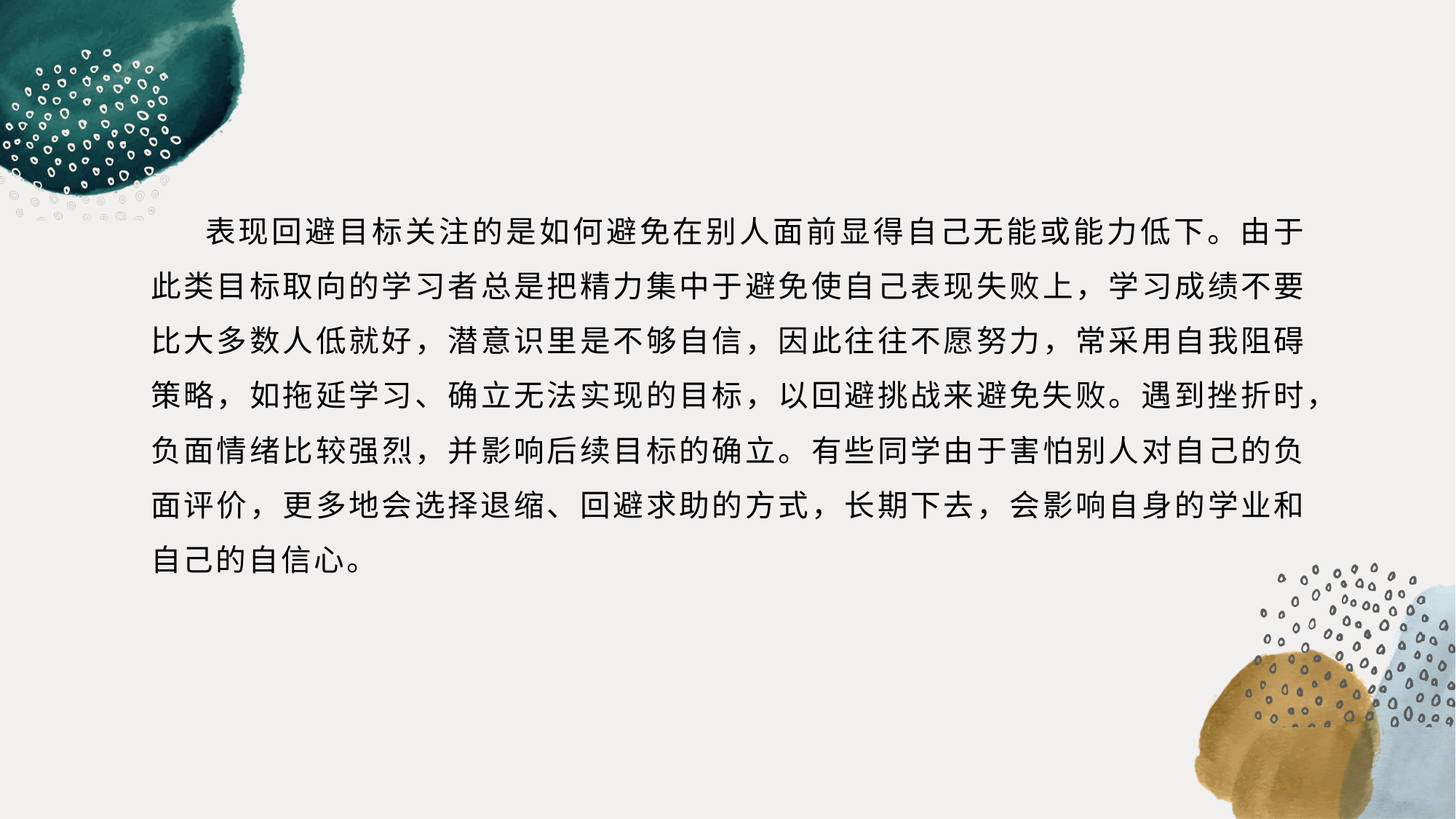

表现回避目标关注的是如何避免在别人面前显得自己无能或能力低下。由于此类目标取向的学习者总是把精力集中于避免使自己表现失败上，学习成绩不要比大多数人低就好，潜意识里是不够自信，因此往往不愿努力，常采用自我阻碍策略，如拖延学习、确立无法实现的目标，以回避挑战来避免失败。遇到挫折时，负面情绪比较强烈，并影响后续目标的确立。有些同学由于害怕别人对自己的负面评价，更多地会选择退缩、回避求助的方式，长期下去，会影响自身的学业和自己的自信心。